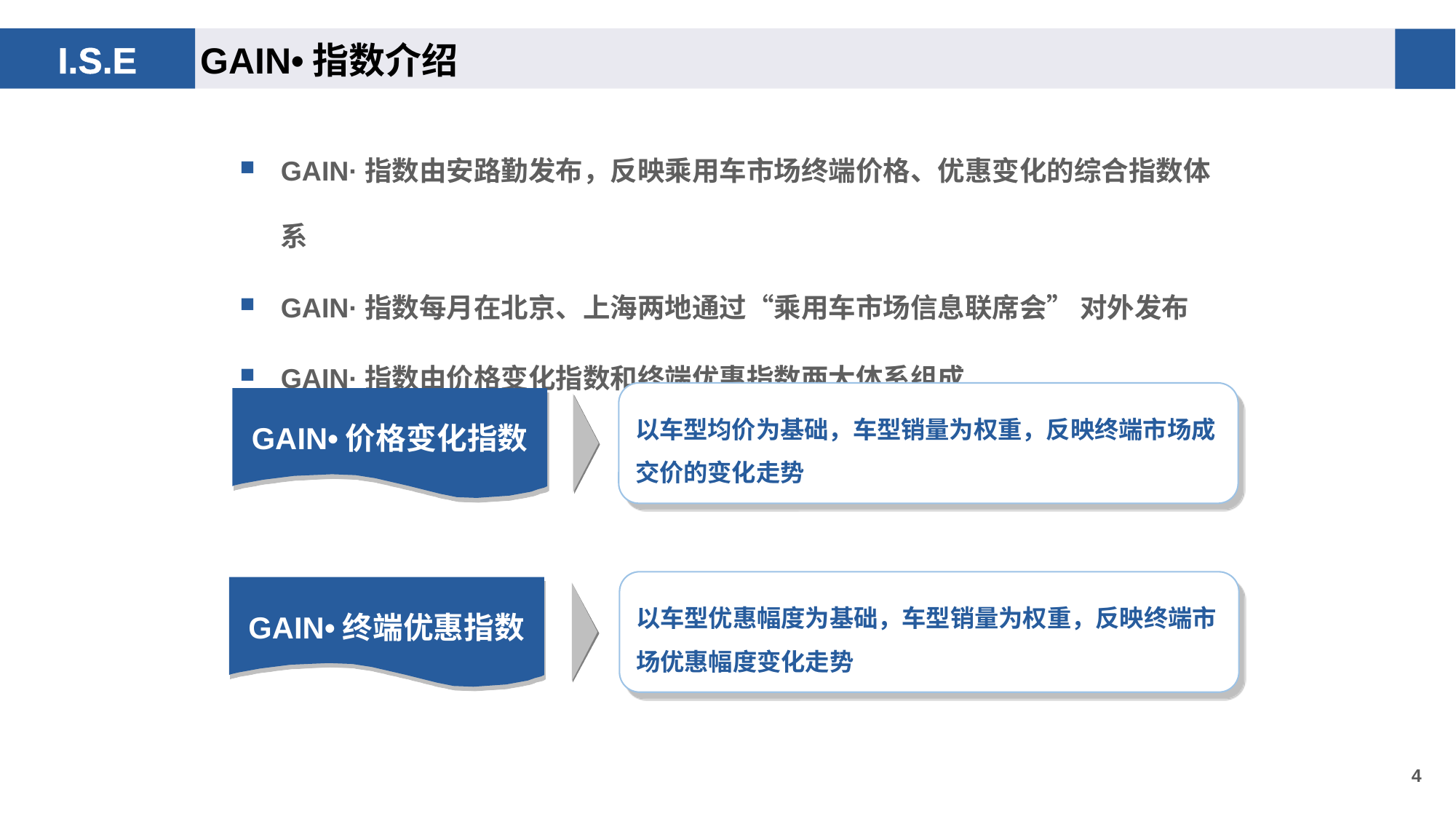

GAIN•指数介绍
GAIN·指数由安路勤发布，反映乘用车市场终端价格、优惠变化的综合指数体系
GAIN·指数每月在北京、上海两地通过“乘用车市场信息联席会” 对外发布
GAIN·指数由价格变化指数和终端优惠指数两大体系组成
以车型均价为基础，车型销量为权重，反映终端市场成交价的变化走势

GAIN•价格变化指数

以车型优惠幅度为基础，车型销量为权重，反映终端市场优惠幅度变化走势

GAIN•终端优惠指数

4